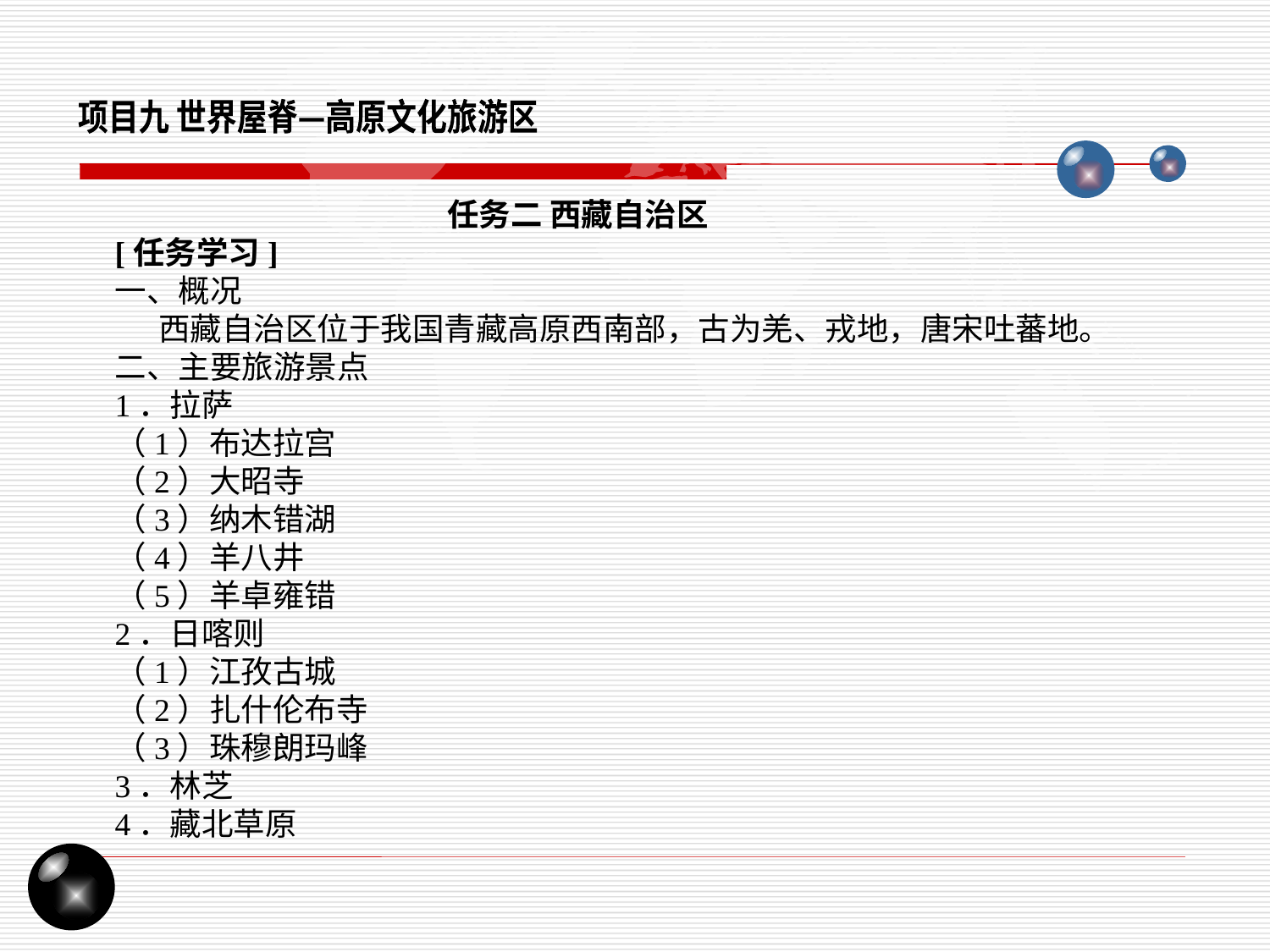

项目九 世界屋脊—高原文化旅游区
任务二 西藏自治区
[任务学习]
一、概况
     西藏自治区位于我国青藏高原西南部，古为羌、戎地，唐宋吐蕃地。  二、主要旅游景点
1．拉萨
（1）布达拉宫
（2）大昭寺
（3）纳木错湖
（4）羊八井
（5）羊卓雍错
2．日喀则
（1）江孜古城
（2）扎什伦布寺
（3）珠穆朗玛峰
3．林芝
4．藏北草原